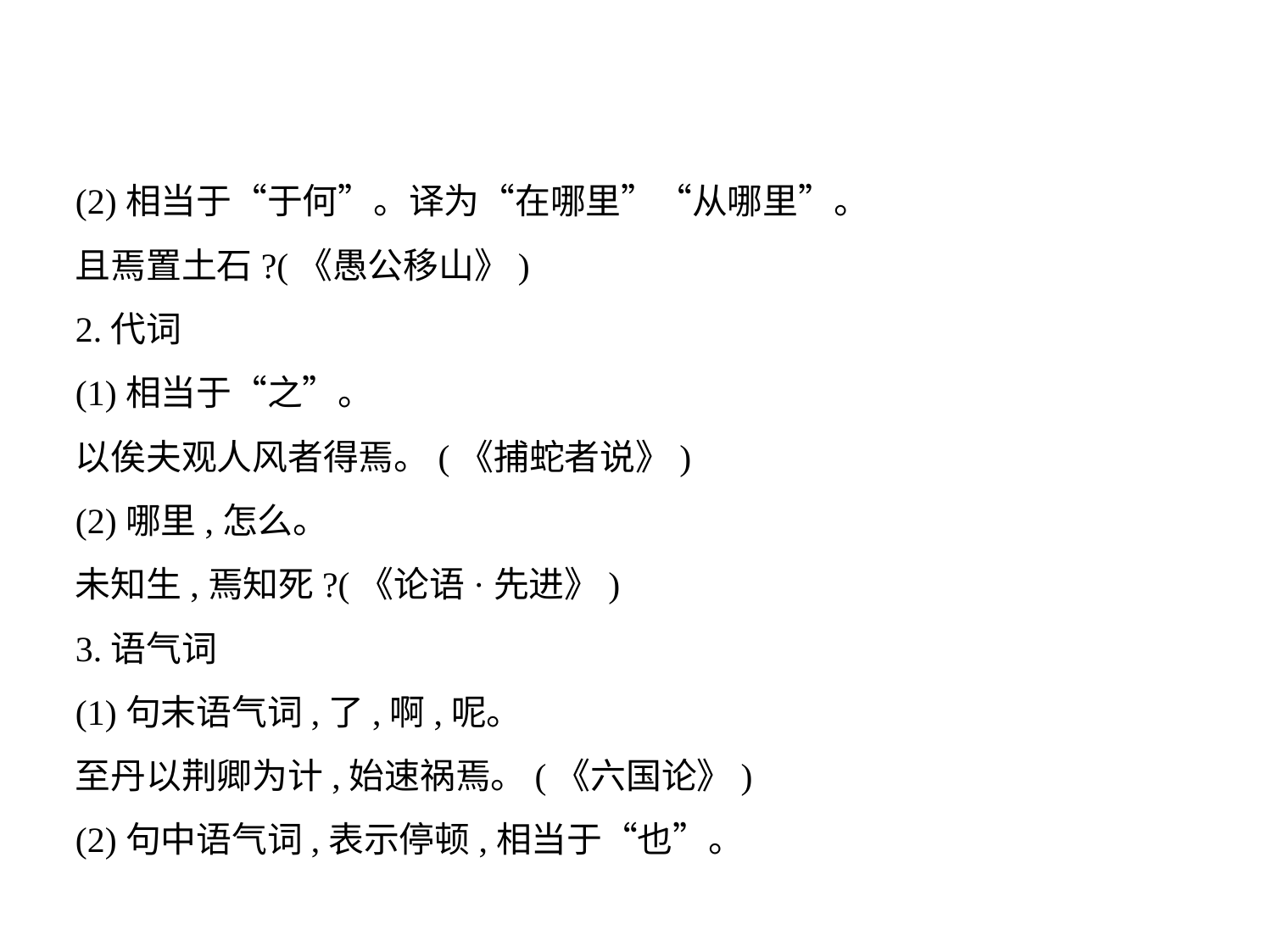

(2)相当于“于何”。译为“在哪里”“从哪里”。
且焉置土石?(《愚公移山》)
2.代词
(1)相当于“之”。
以俟夫观人风者得焉。(《捕蛇者说》)
(2)哪里,怎么。
未知生,焉知死?(《论语·先进》)
3.语气词
(1)句末语气词,了,啊,呢。
至丹以荆卿为计,始速祸焉。(《六国论》)
(2)句中语气词,表示停顿,相当于“也”。